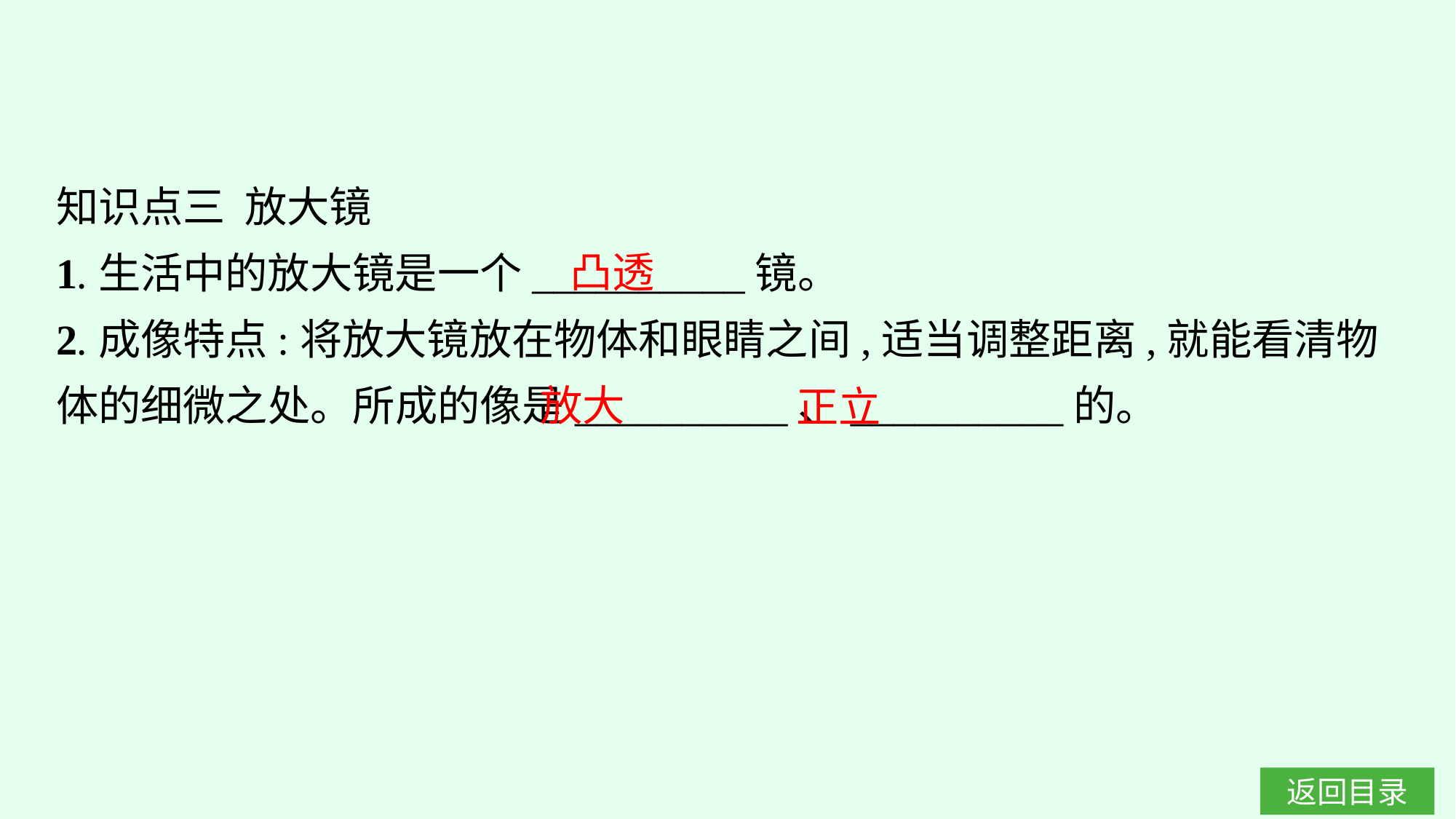

知识点三  放大镜
1.生活中的放大镜是一个__________镜。
2.成像特点:将放大镜放在物体和眼睛之间,适当调整距离,就能看清物体的细微之处。所成的像是__________、__________的。
凸透
放大
正立